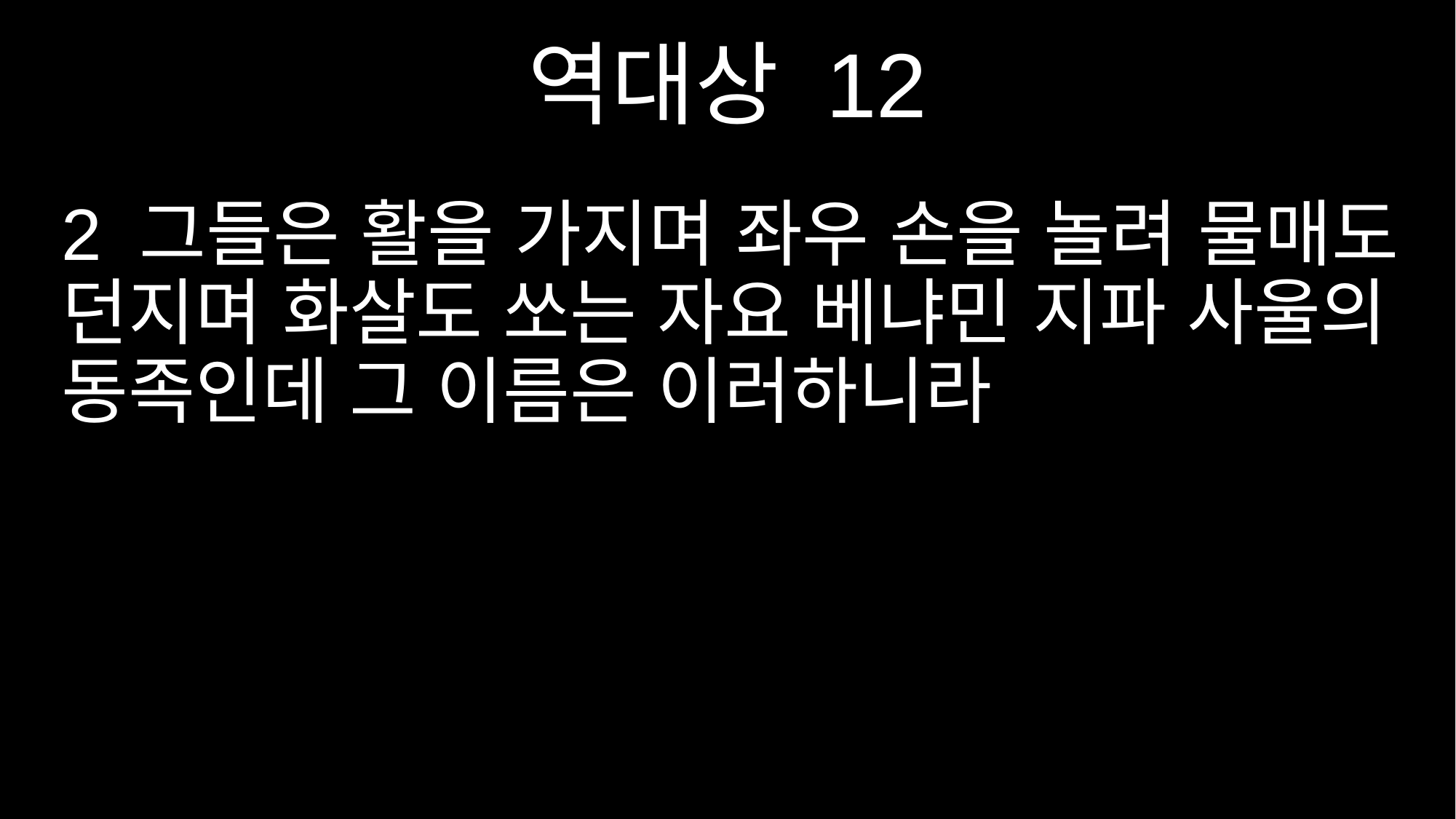

역대상 12
2 그들은 활을 가지며 좌우 손을 놀려 물매도 던지며 화살도 쏘는 자요 베냐민 지파 사울의 동족인데 그 이름은 이러하니라